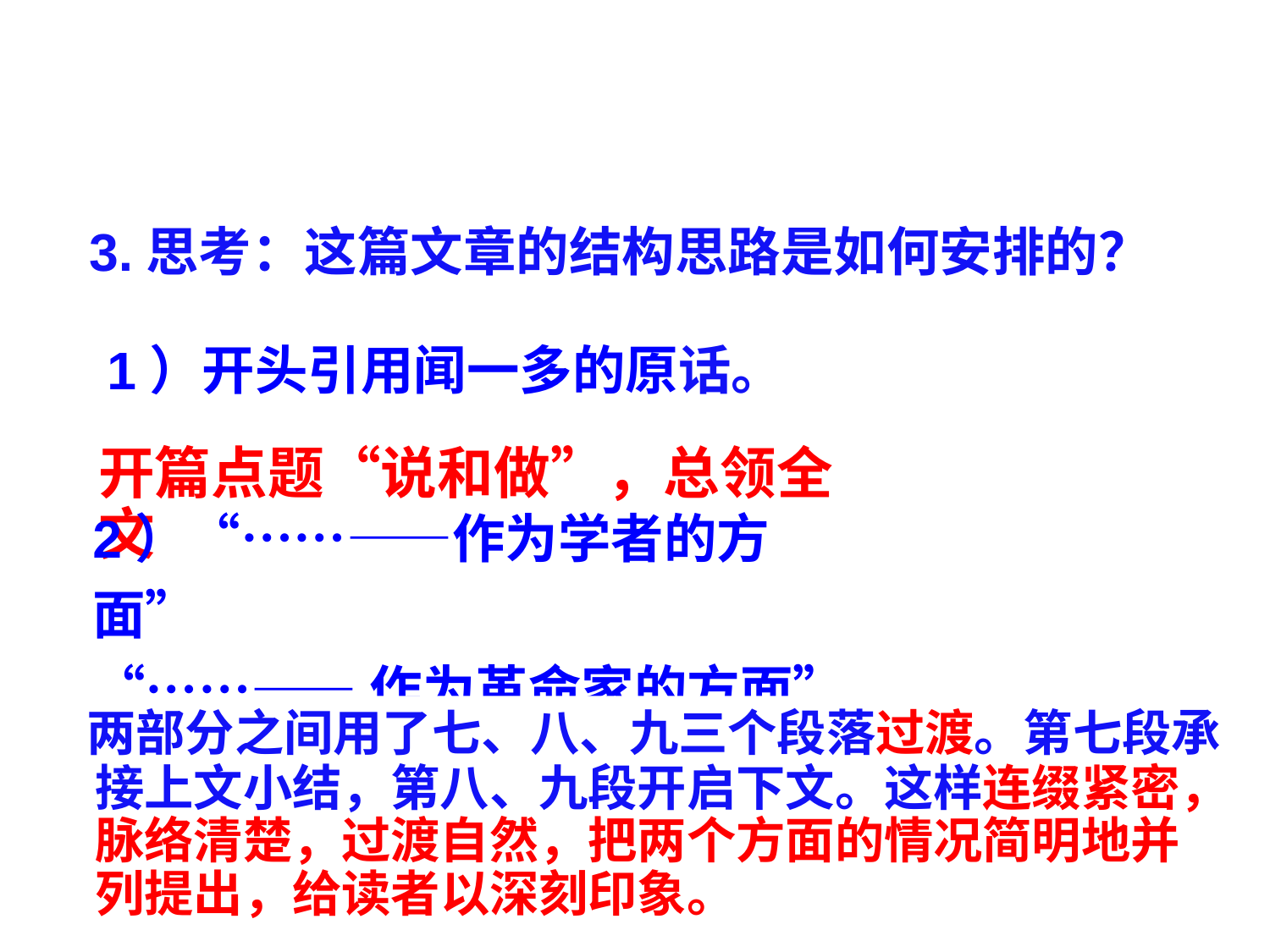

3.思考：这篇文章的结构思路是如何安排的？
1）开头引用闻一多的原话。
开篇点题“说和做”，总领全文
2）“……——作为学者的方面”
“……——作为革命家的方面”
  两部分之间用了七、八、九三个段落过渡。第七段承接上文小结，第八、九段开启下文。这样连缀紧密，脉络清楚，过渡自然，把两个方面的情况简明地并列提出，给读者以深刻印象。